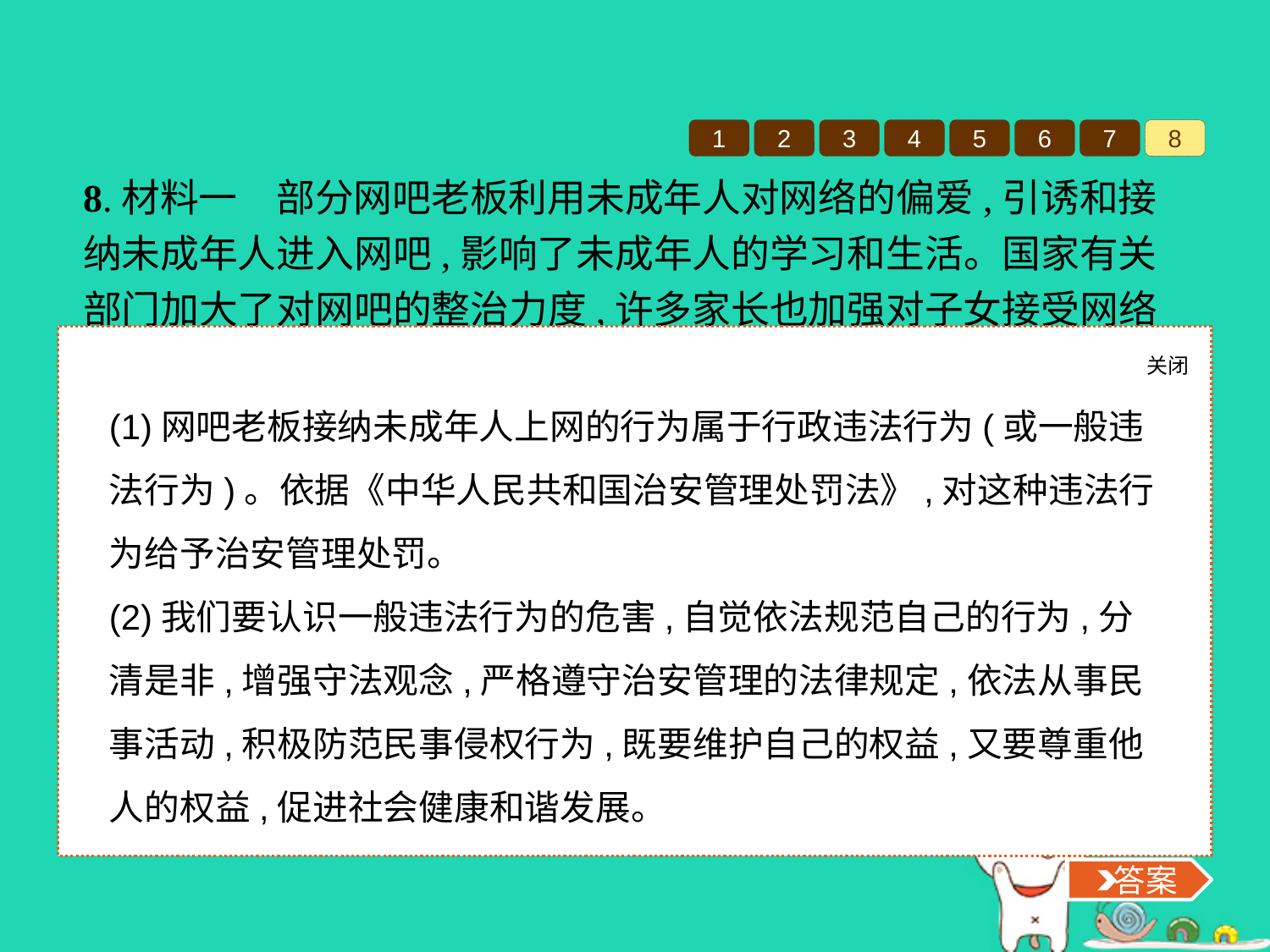

1
2
3
4
5
6
7
8
8.材料一　部分网吧老板利用未成年人对网络的偏爱,引诱和接纳未成年人进入网吧,影响了未成年人的学习和生活。国家有关部门加大了对网吧的整治力度,许多家长也加强对子女接受网络信息的引导和监督。
(1)网吧老板接纳未成年人上网的行为属于何种违法行为?应依据什么法律对这种违法行为给予怎样的处罚?
材料二　李某是八年级的学生,在校读书期间不守校规,为了筹措上网资金,就去偷东西,被公安机关拘留。
(2)我们中学生应该怎样预防此类事件的发生?

关闭
  答案

(1)网吧老板接纳未成年人上网的行为属于行政违法行为(或一般违法行为)。依据《中华人民共和国治安管理处罚法》,对这种违法行为给予治安管理处罚。
(2)我们要认识一般违法行为的危害,自觉依法规范自己的行为,分清是非,增强守法观念,严格遵守治安管理的法律规定,依法从事民事活动,积极防范民事侵权行为,既要维护自己的权益,又要尊重他人的权益,促进社会健康和谐发展。
  答案